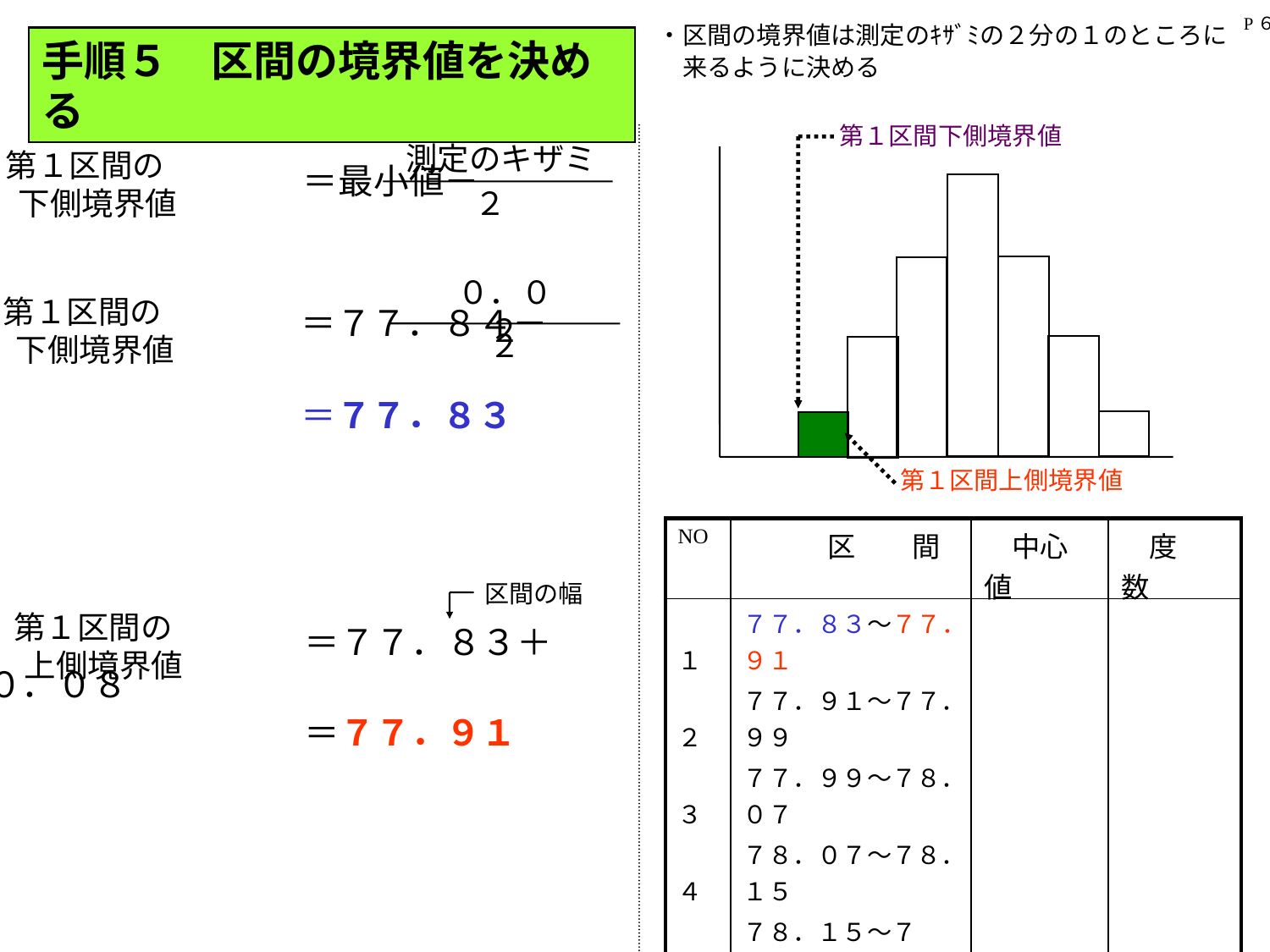

P６
・区間の境界値は測定のｷｻﾞﾐの２分の１のところに
　来るように決める
手順５　区間の境界値を決める
第１区間下側境界値

測定のキザミ

第１区間の

　　　　　　　　　＝最小値－
２
下側境界値

０．０２
第１区間の
　　　　　　　　　＝７７．８４－
２

下側境界値
　　　　　　　　　＝７７．８３

第１区間上側境界値
| NO | 区　　間 | 中心値 | 度　数 |
| --- | --- | --- | --- |
| １ 　２ 　３ 　４ 　５ 　６ 　７ 　８ 　９ １０ | ７７．８３～７７．９１ ７７．９１～７７．９９ ７７．９９～７８．０７ ７８．０７～７８．１５ ７８．１５～７８・２３ ７８．２３～７８．３１ ７８．３１～７８．３９ ７８．３９～７８．４７ ７８．４７～７８．５５ ７８．５５～７８．６３ |  |  |
区間の幅

第１区間の
　　　　　　　　　＝７７．８３＋０．０８
上側境界値
　　　　　　　　　＝７７．９１